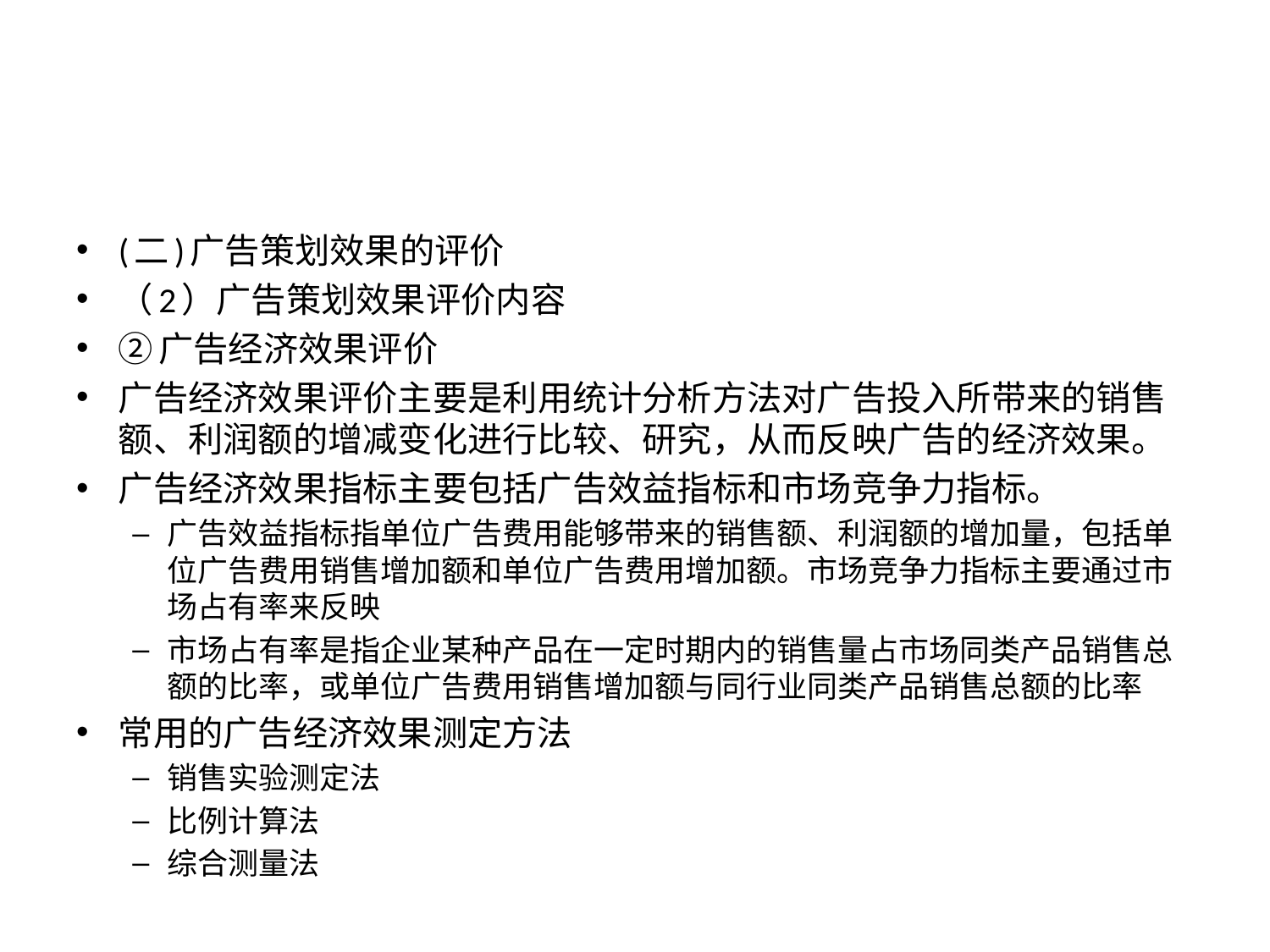

#
(二)广告策划效果的评价
（2）广告策划效果评价内容
②广告经济效果评价
广告经济效果评价主要是利用统计分析方法对广告投入所带来的销售额、利润额的增减变化进行比较、研究，从而反映广告的经济效果。
广告经济效果指标主要包括广告效益指标和市场竞争力指标。
广告效益指标指单位广告费用能够带来的销售额、利润额的增加量，包括单位广告费用销售增加额和单位广告费用增加额。市场竞争力指标主要通过市场占有率来反映
市场占有率是指企业某种产品在一定时期内的销售量占市场同类产品销售总额的比率，或单位广告费用销售增加额与同行业同类产品销售总额的比率
常用的广告经济效果测定方法
销售实验测定法
比例计算法
综合测量法